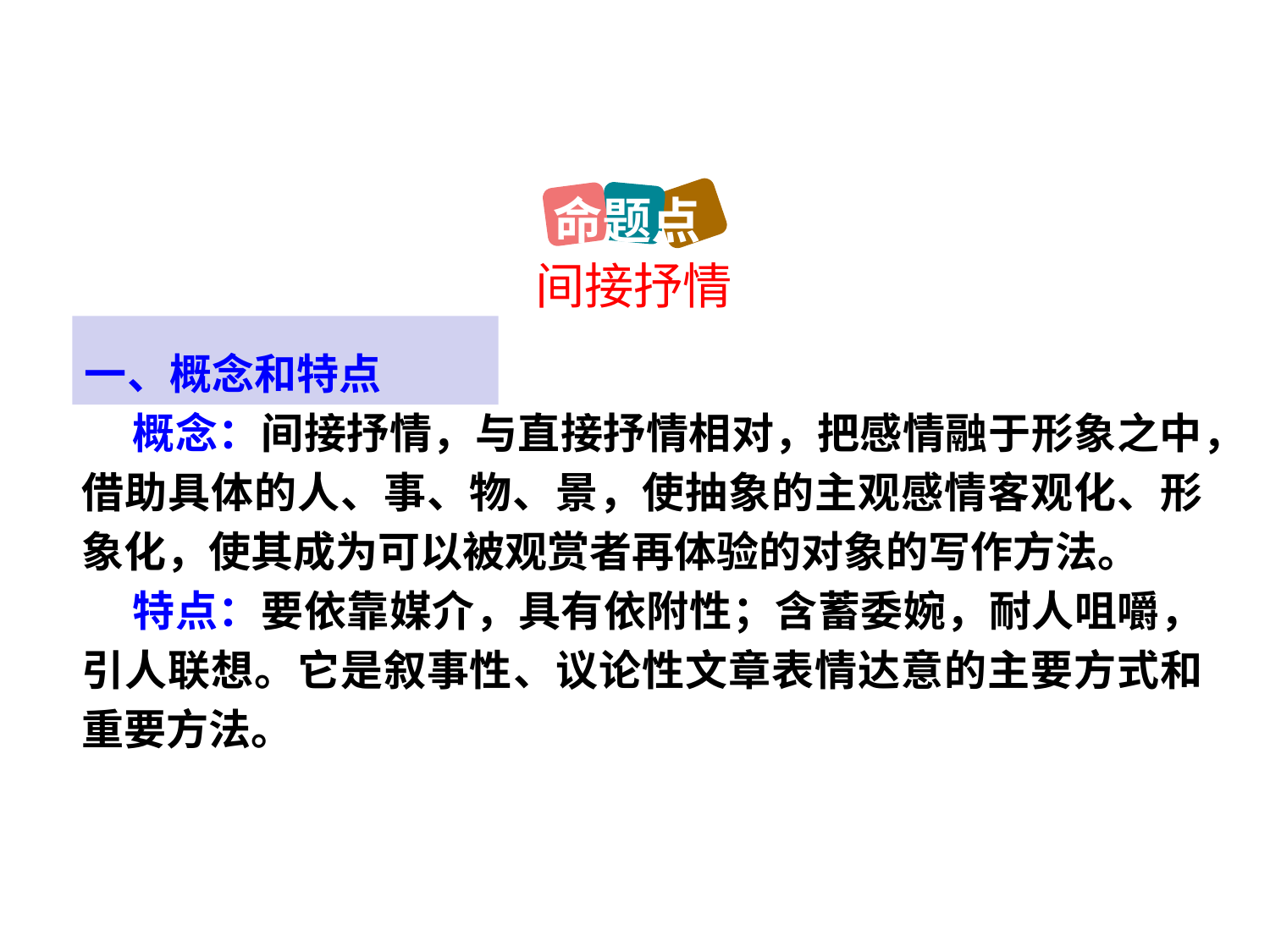

命题点

间接抒情
一、概念和特点
    概念：间接抒情，与直接抒情相对，把感情融于形象之中，借助具体的人、事、物、景，使抽象的主观感情客观化、形象化，使其成为可以被观赏者再体验的对象的写作方法。
    特点：要依靠媒介，具有依附性；含蓄委婉，耐人咀嚼，引人联想。它是叙事性、议论性文章表情达意的主要方式和重要方法。